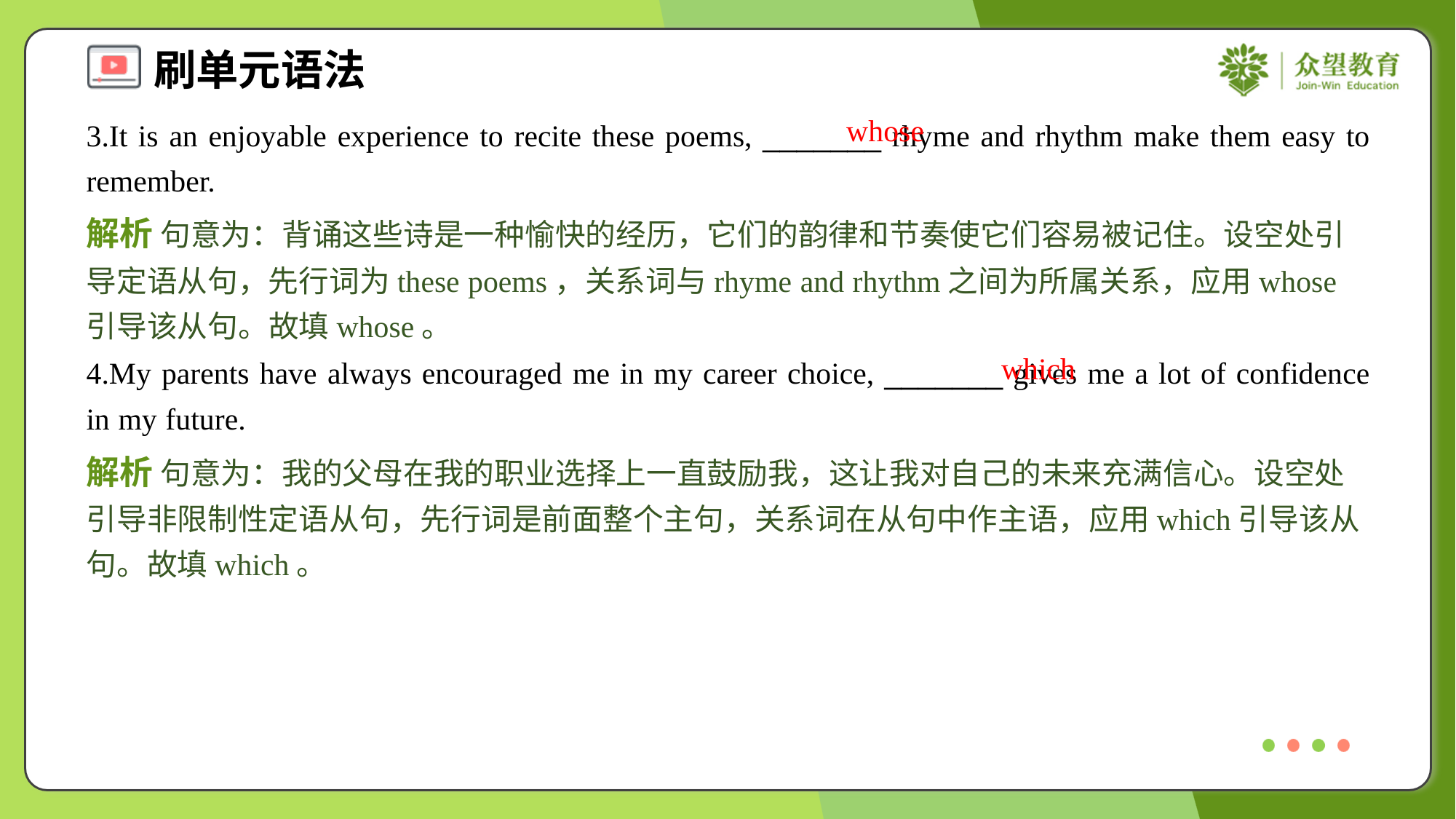

whose
3.It is an enjoyable experience to recite these poems, _______ rhyme and rhythm make them easy to remember.
解析 句意为：背诵这些诗是一种愉快的经历，它们的韵律和节奏使它们容易被记住。设空处引导定语从句，先行词为these poems，关系词与rhyme and rhythm之间为所属关系，应用whose引导该从句。故填whose。
which
4.My parents have always encouraged me in my career choice, _______ gives me a lot of confidence in my future.
解析 句意为：我的父母在我的职业选择上一直鼓励我，这让我对自己的未来充满信心。设空处引导非限制性定语从句，先行词是前面整个主句，关系词在从句中作主语，应用which引导该从句。故填which。